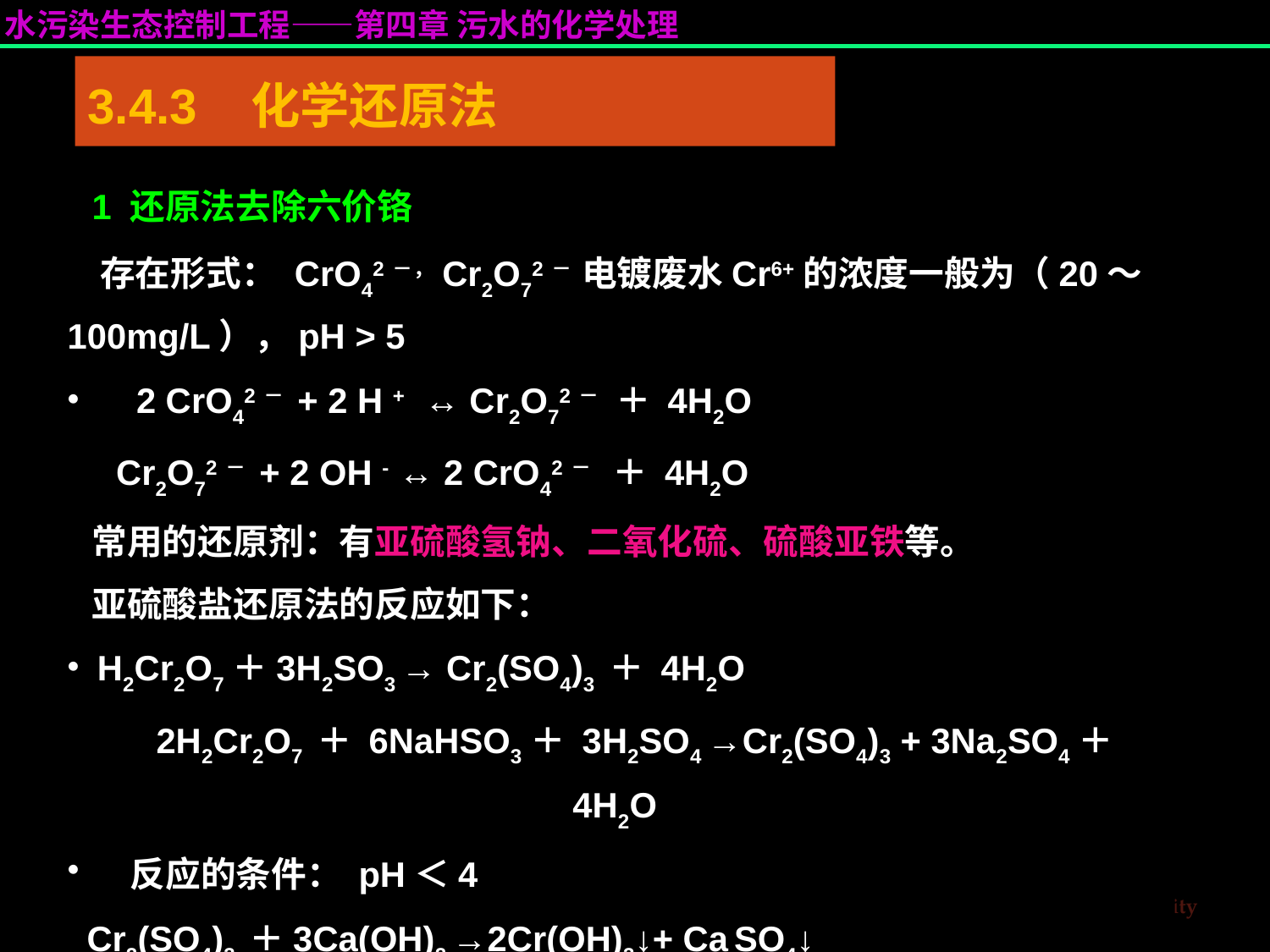

3.4.3   化学还原法
  1 还原法去除六价铬
   存在形式：  CrO42－，Cr2O72－  电镀废水Cr6+的浓度一般为（20～100mg/L），pH > 5
    2 CrO42－ + 2 H +  ↔ Cr2O72－  ＋ 4H2O
     Cr2O72－ + 2 OH - ↔ 2 CrO42－   ＋ 4H2O
  常用的还原剂：有亚硫酸氢钠、二氧化硫、硫酸亚铁等。
  亚硫酸盐还原法的反应如下：
H2Cr2O7＋3H2SO3 → Cr2(SO4)3 ＋ 4H2O
     2H2Cr2O7 ＋ 6NaHSO3＋ 3H2SO4 →Cr2(SO4)3 + 3Na2SO4＋4H2O
   反应的条件： pH＜4
  Cr2(SO4)3 ＋3Ca(OH)2 →2Cr(OH)3↓+ Ca SO4↓
        pH=8～9